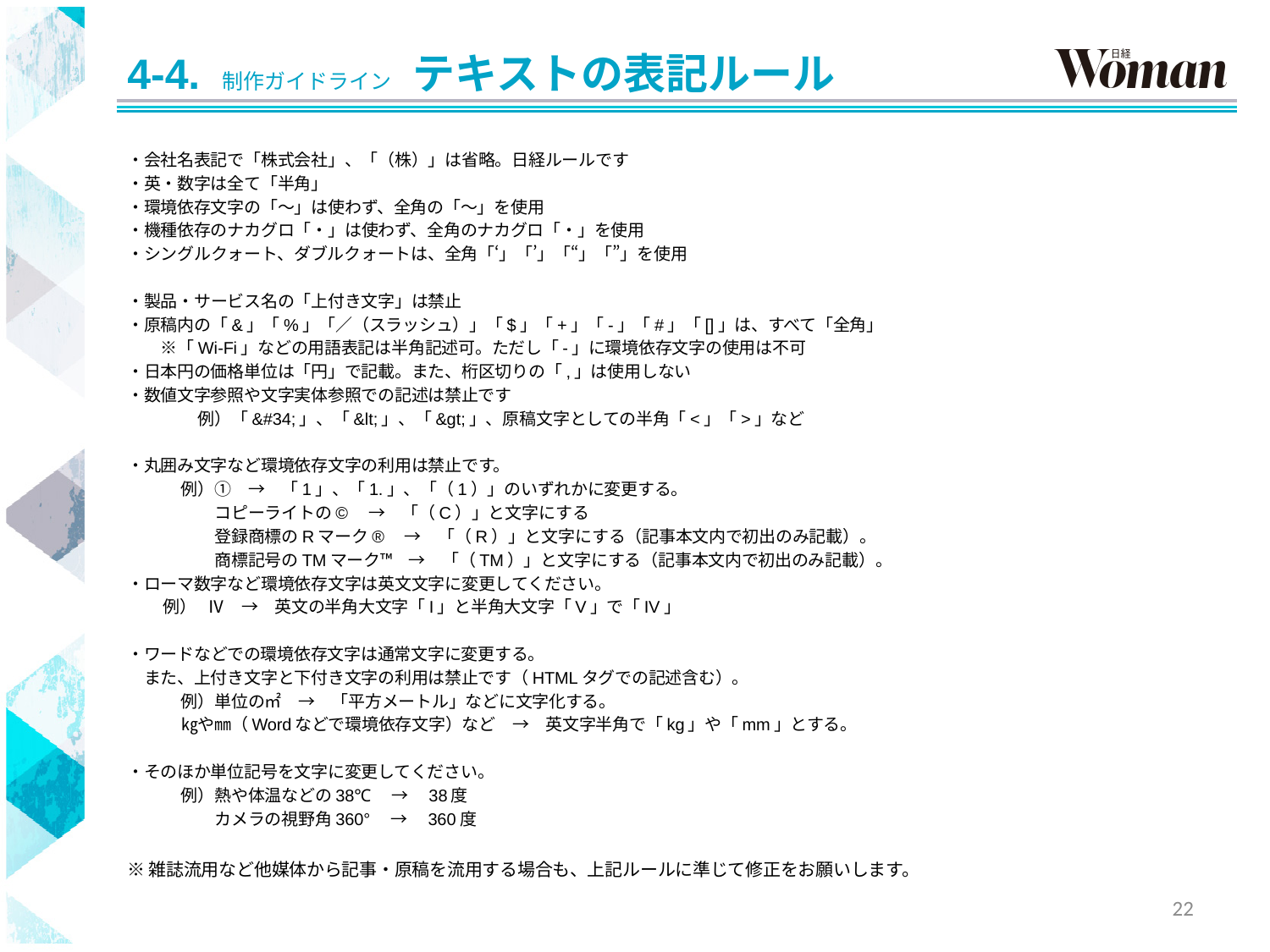

# 4-4. 制作ガイドライン　テキストの表記ルール

・会社名表記で「株式会社」、「（株）」は省略。日経ルールです
・英・数字は全て「半角」
・環境依存文字の「～」は使わず、全角の「～」を使用
・機種依存のナカグロ「・」は使わず、全角のナカグロ「・」を使用
・シングルクォート、ダブルクォートは、全角「‘」「’」「“」「”」を使用

・製品・サービス名の「上付き文字」は禁止
・原稿内の「&」「%」「／（スラッシュ）」「$」「+」「-」「#」「[]」は、すべて「全角」
　 ※「Wi-Fi」などの用語表記は半角記述可。ただし「-」に環境依存文字の使用は不可
・日本円の価格単位は「円」で記載。また、桁区切りの「,」は使用しない
・数値文字参照や文字実体参照での記述は禁止です
 　　　例）「&#34;」、「&lt;」、「&gt;」、原稿文字としての半角「<」「>」など

・丸囲み文字など環境依存文字の利用は禁止です。
 　　例）①　→　「1」、「1.」、「（1）」のいずれかに変更する。
   　　コピーライトの©　→　「（C）」と文字にする
   　　登録商標のRマーク®　→　「（R）」と文字にする（記事本文内で初出のみ記載）。
   　　商標記号のTMマーク™　→　「（TM）」と文字にする（記事本文内で初出のみ記載）。
・ローマ数字など環境依存文字は英文文字に変更してください。
     例）   Ⅳ　→　英文の半角大文字「I」と半角大文字「V」で「IV」

・ワードなどでの環境依存文字は通常文字に変更する。
　また、上付き文字と下付き文字の利用は禁止です（HTMLタグでの記述含む）。
 　　例）単位の㎡　→　「平方メートル」などに文字化する。
   ㎏や㎜（Wordなどで環境依存文字）など　→　英文字半角で「kg」や「mm」とする。

・そのほか単位記号を文字に変更してください。
 　　例）熱や体温などの38℃　→　38度
  　　 カメラの視野角360°　→　360度

※雑誌流用など他媒体から記事・原稿を流用する場合も、上記ルールに準じて修正をお願いします。
22